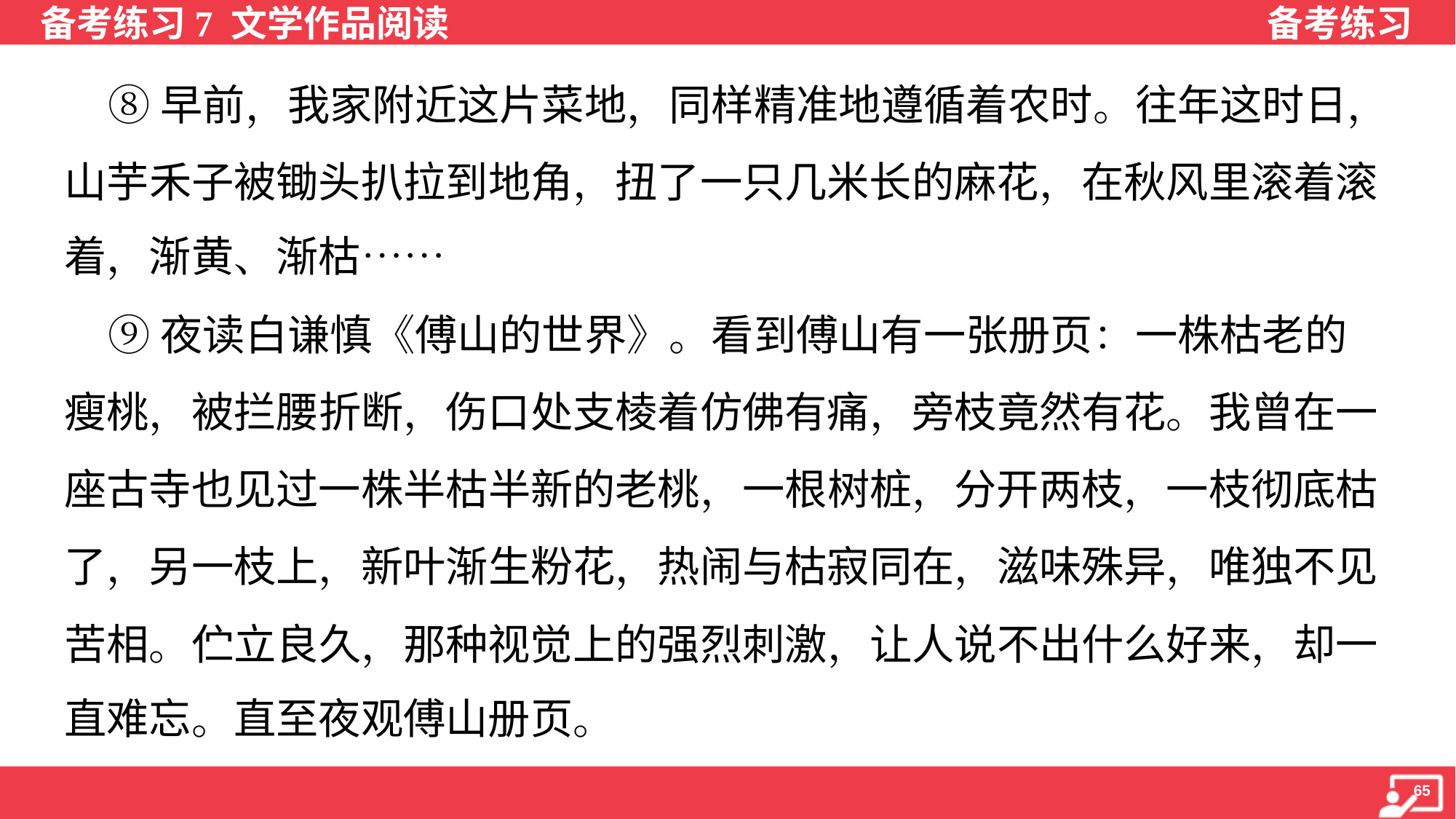

⑧早前，我家附近这片菜地，同样精准地遵循着农时。往年这时日，
山芋禾子被锄头扒拉到地角，扭了一只几米长的麻花，在秋风里滚着滚
着，渐黄、渐枯……
    ⑨夜读白谦慎《傅山的世界》。看到傅山有一张册页：一株枯老的
瘦桃，被拦腰折断，伤口处支棱着仿佛有痛，旁枝竟然有花。我曾在一
座古寺也见过一株半枯半新的老桃，一根树桩，分开两枝，一枝彻底枯
了，另一枝上，新叶渐生粉花，热闹与枯寂同在，滋味殊异，唯独不见
苦相。伫立良久，那种视觉上的强烈刺激，让人说不出什么好来，却一
直难忘。直至夜观傅山册页。